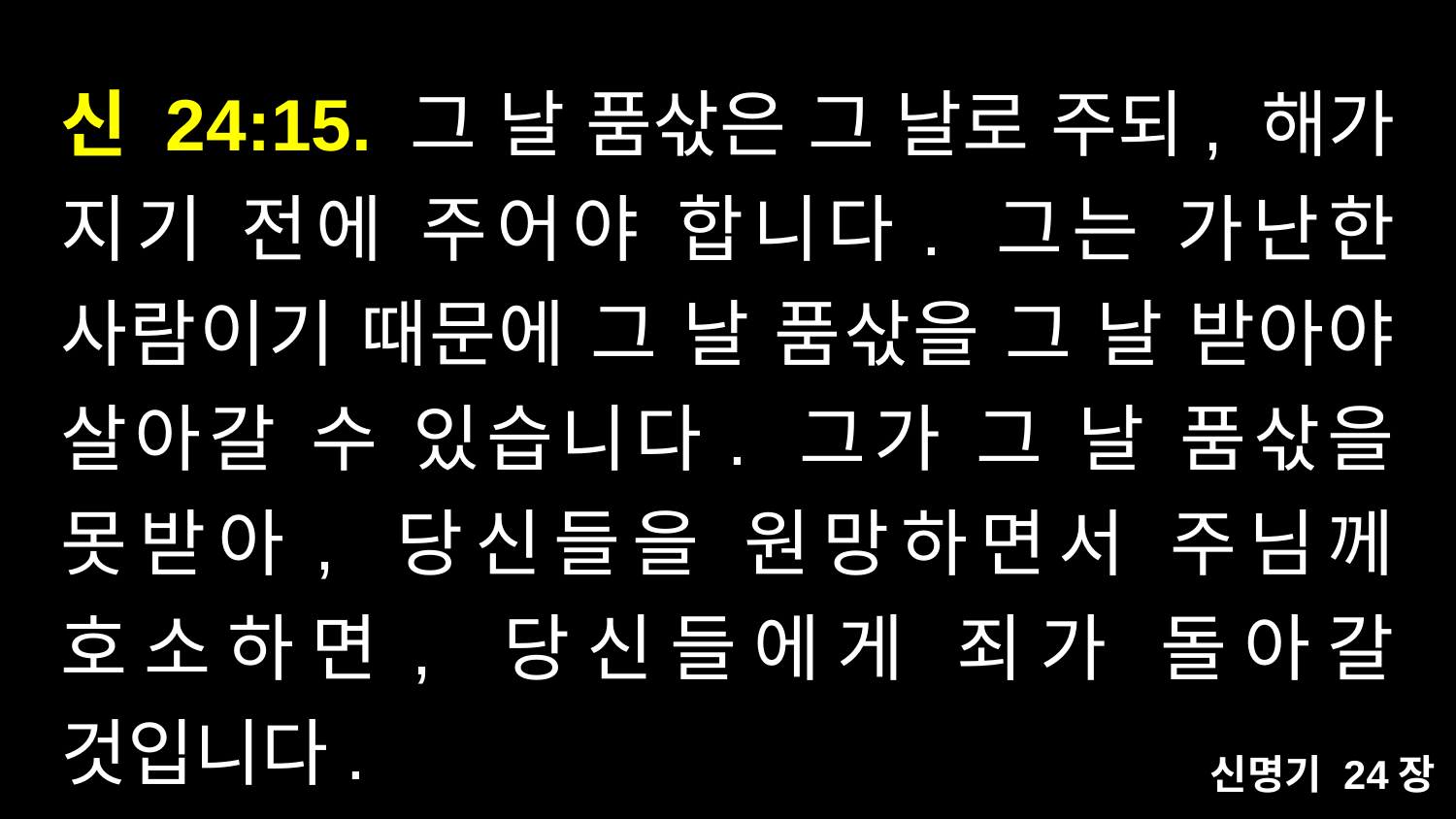

# 신 24:15. 그 날 품삯은 그 날로 주되, 해가 지기 전에 주어야 합니다. 그는 가난한 사람이기 때문에 그 날 품삯을 그 날 받아야 살아갈 수 있습니다. 그가 그 날 품삯을 못받아, 당신들을 원망하면서 주님께 호소하면, 당신들에게 죄가 돌아갈 것입니다.
신명기 24장